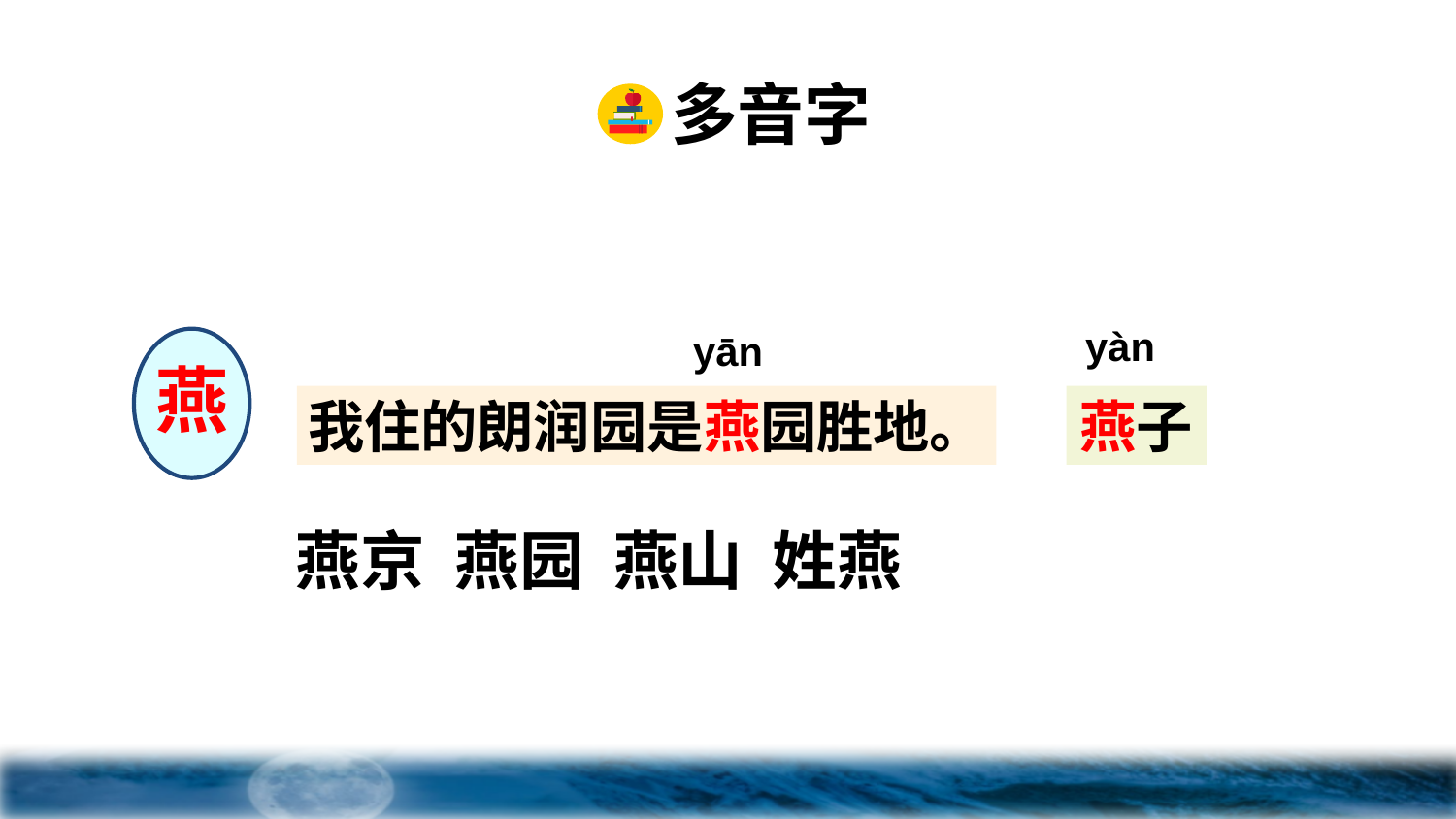

多音字

yàn
yān

燕
燕子
我住的朗润园是燕园胜地。
燕京  燕园  燕山  姓燕